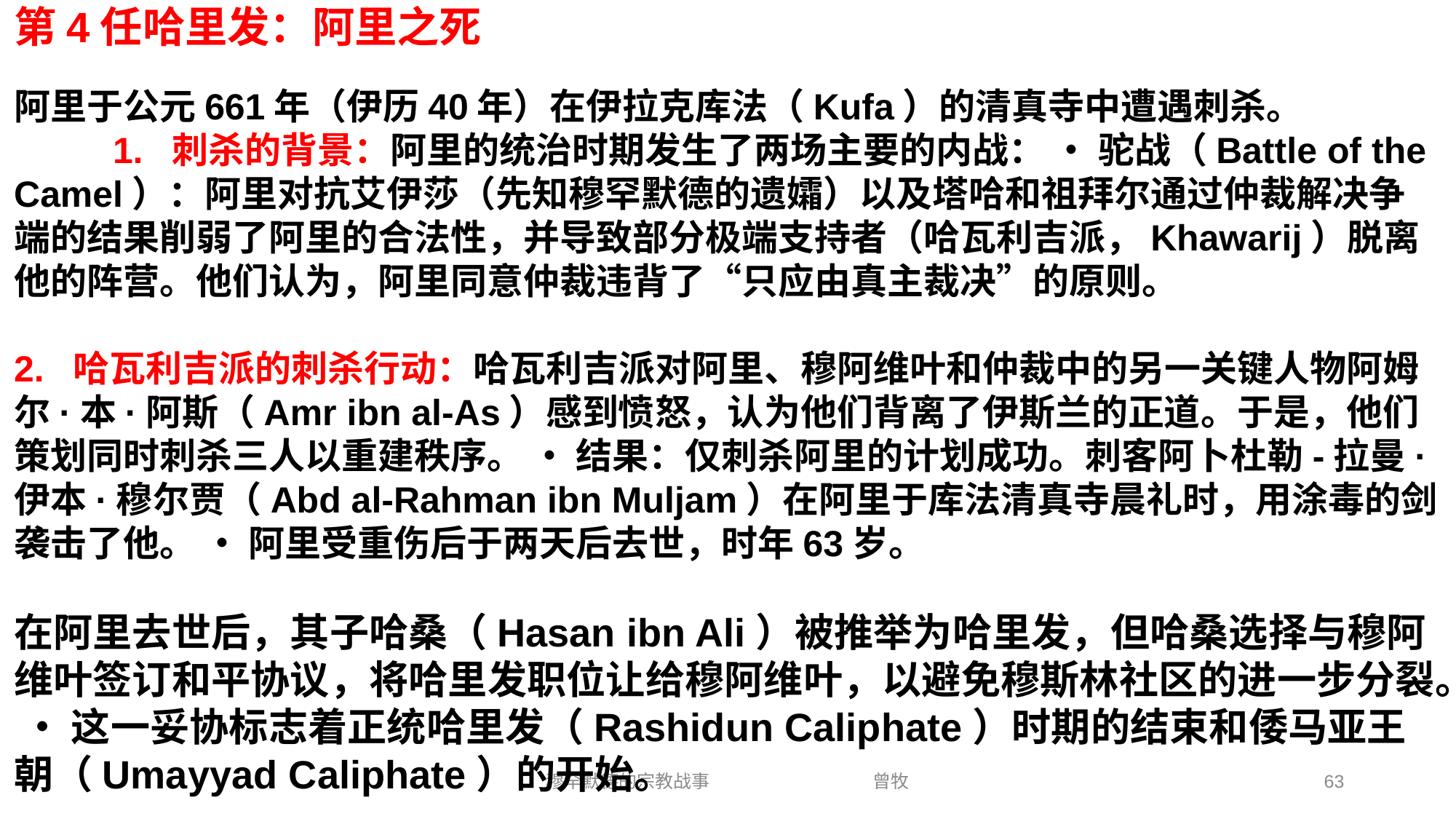

第4任哈里发：阿里之死

阿里于公元661年（伊历40年）在伊拉克库法（Kufa）的清真寺中遭遇刺杀。                            1.  刺杀的背景：阿里的统治时期发生了两场主要的内战： • 驼战（Battle of the Camel）：阿里对抗艾伊莎（先知穆罕默德的遗孀）以及塔哈和祖拜尔通过仲裁解决争端的结果削弱了阿里的合法性，并导致部分极端支持者（哈瓦利吉派，Khawarij）脱离他的阵营。他们认为，阿里同意仲裁违背了“只应由真主裁决”的原则。

2.  哈瓦利吉派的刺杀行动：哈瓦利吉派对阿里、穆阿维叶和仲裁中的另一关键人物阿姆尔·本·阿斯（Amr ibn al-As）感到愤怒，认为他们背离了伊斯兰的正道。于是，他们策划同时刺杀三人以重建秩序。 • 结果：仅刺杀阿里的计划成功。刺客阿卜杜勒-拉曼·伊本·穆尔贾（Abd al-Rahman ibn Muljam）在阿里于库法清真寺晨礼时，用涂毒的剑袭击了他。 • 阿里受重伤后于两天后去世，时年63岁。

在阿里去世后，其子哈桑（Hasan ibn Ali）被推举为哈里发，但哈桑选择与穆阿维叶签订和平协议，将哈里发职位让给穆阿维叶，以避免穆斯林社区的进一步分裂。 • 这一妥协标志着正统哈里发（Rashidun Caliphate）时期的结束和倭马亚王朝（Umayyad Caliphate）的开始。
穆罕默德的宗教战事                             曾牧
63